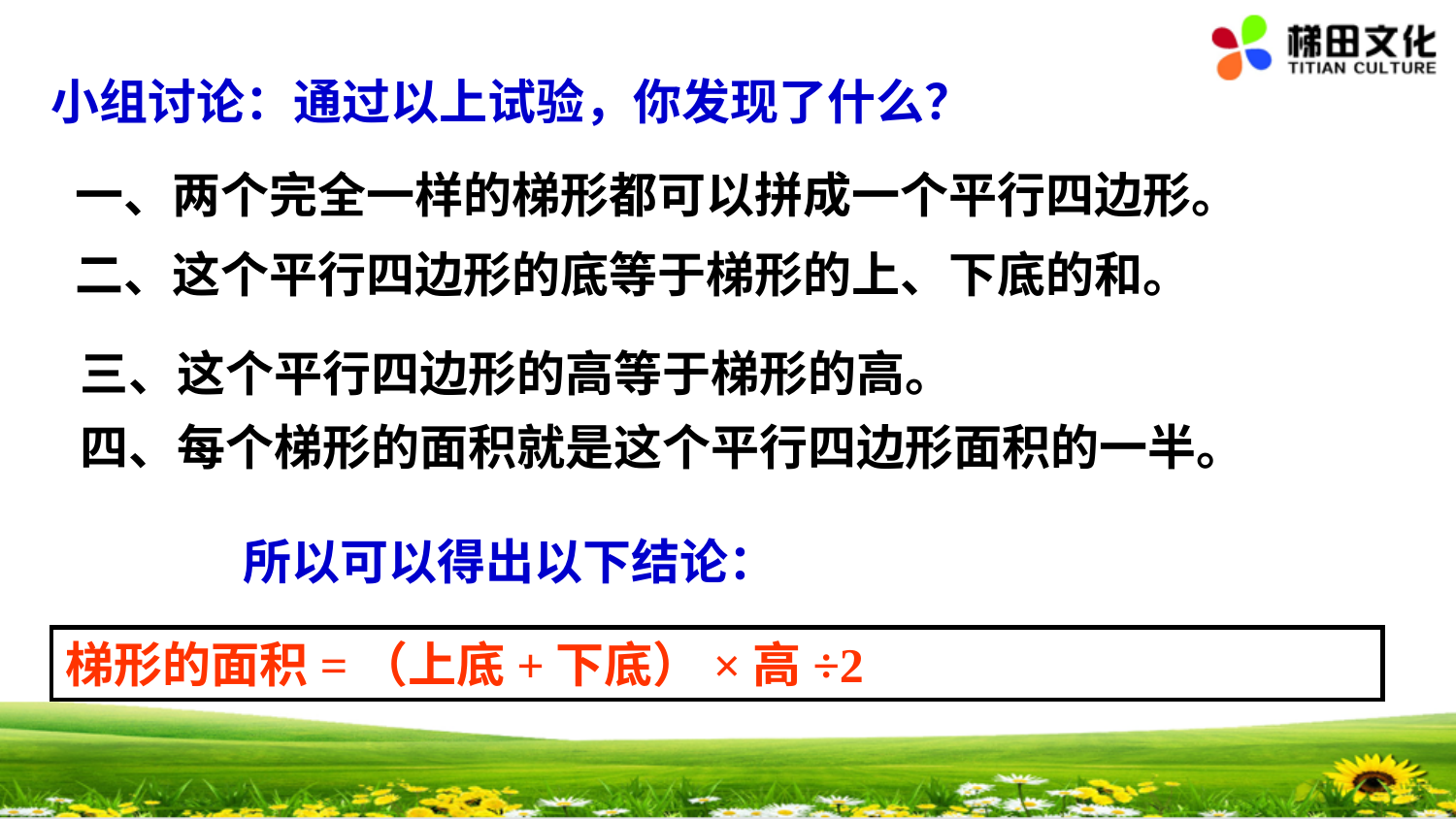

小组讨论：通过以上试验，你发现了什么？
一、两个完全一样的梯形都可以拼成一个平行四边形。
二、这个平行四边形的底等于梯形的上、下底的和。
三、这个平行四边形的高等于梯形的高。
四、每个梯形的面积就是这个平行四边形面积的一半。
所以可以得出以下结论：
梯形的面积=（上底+下底）×高÷2